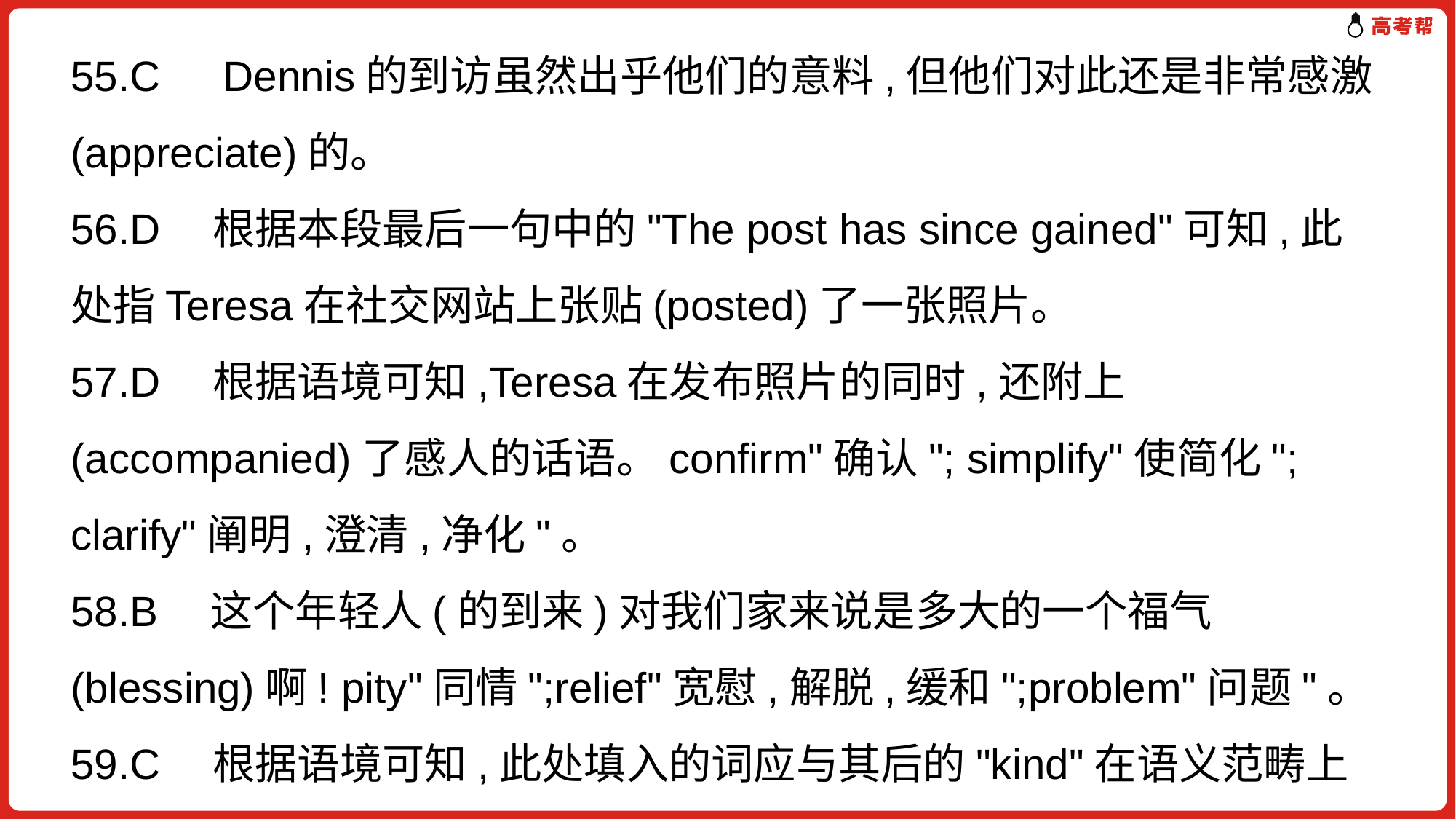

55.C　Dennis的到访虽然出乎他们的意料,但他们对此还是非常感激(appreciate)的。
56.D　根据本段最后一句中的"The post has since gained"可知,此处指Teresa在社交网站上张贴(posted)了一张照片。
57.D　根据语境可知,Teresa在发布照片的同时,还附上(accompanied)了感人的话语。confirm"确认"; simplify"使简化"; clarify"阐明,澄清,净化"。
58.B　这个年轻人(的到来)对我们家来说是多大的一个福气(blessing)啊! pity"同情";relief"宽慰,解脱,缓和";problem"问题"。
59.C　根据语境可知,此处填入的词应与其后的"kind"在语义范畴上保